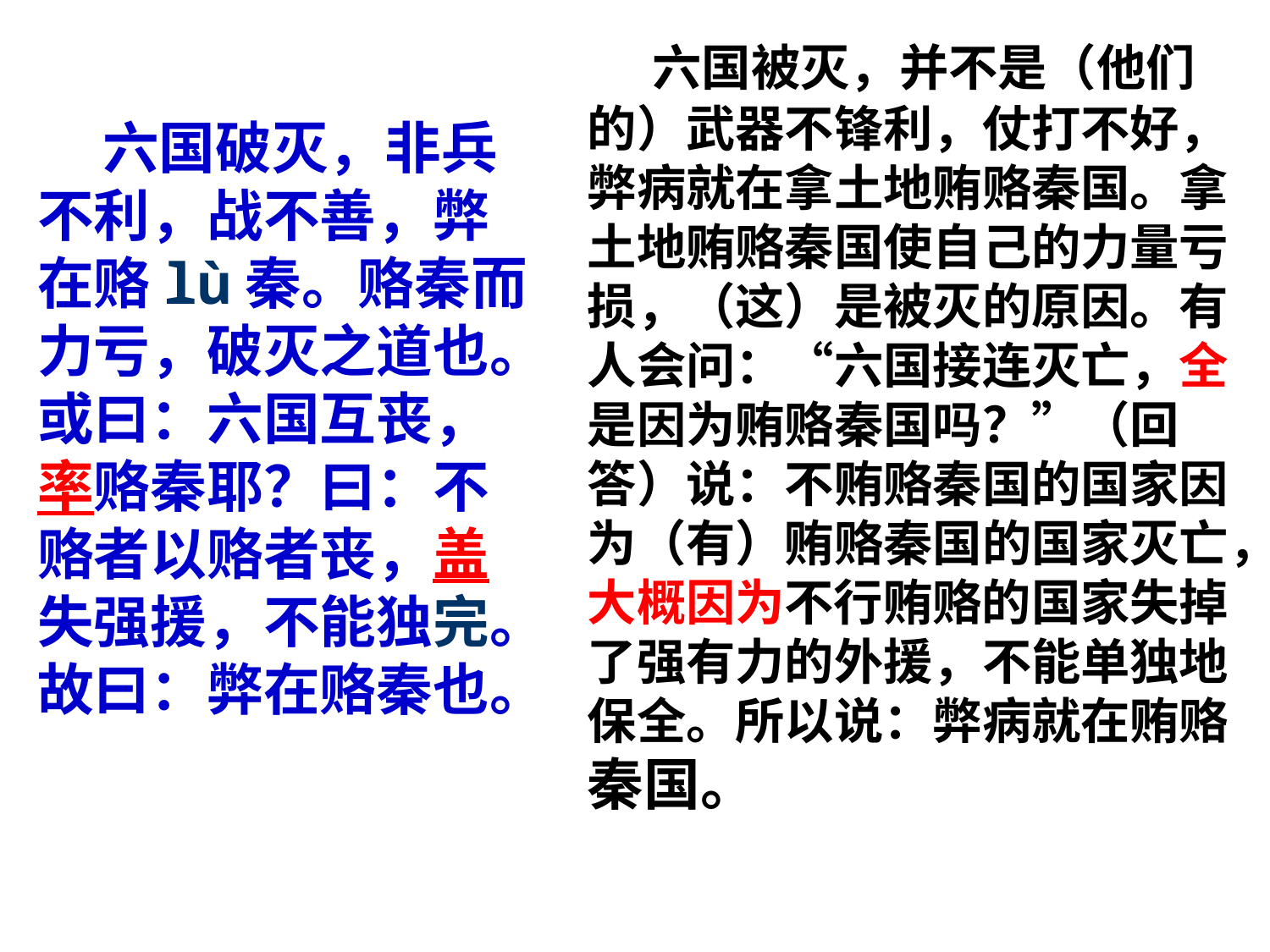

六国被灭，并不是（他们的）武器不锋利，仗打不好，弊病就在拿土地贿赂秦国。拿土地贿赂秦国使自己的力量亏损，（这）是被灭的原因。有人会问：“六国接连灭亡，全是因为贿赂秦国吗？”（回答）说：不贿赂秦国的国家因为（有）贿赂秦国的国家灭亡，大概因为不行贿赂的国家失掉了强有力的外援，不能单独地保全。所以说：弊病就在贿赂秦国。
    六国破灭，非兵不利，战不善，弊在赂lù秦。赂秦而力亏，破灭之道也。或曰：六国互丧，率赂秦耶？曰：不赂者以赂者丧，盖失强援，不能独完。故曰：弊在赂秦也。